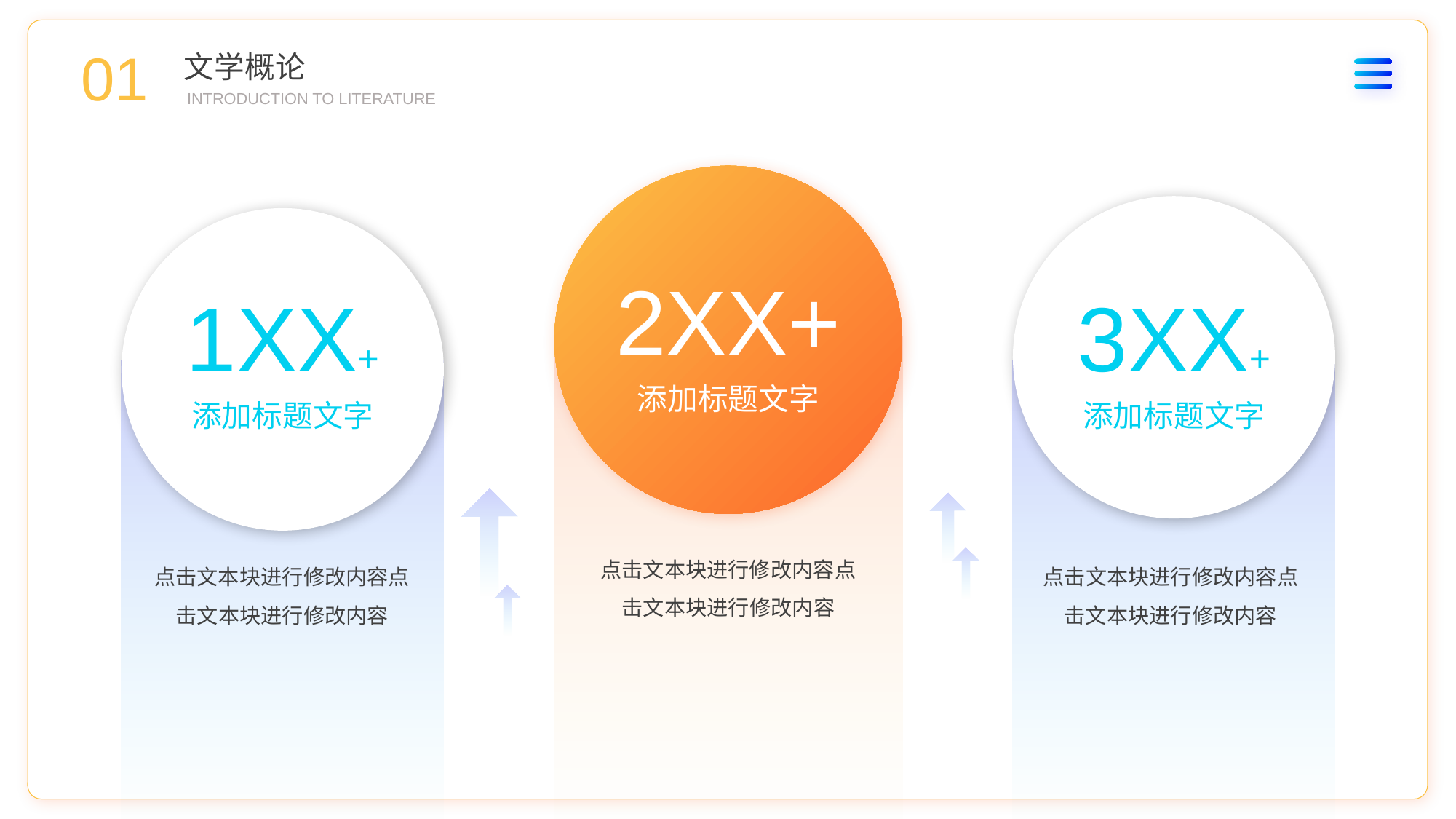

01
文学概论

INTRODUCTION TO LITERATURE

2XX+
1XX+
3XX+

添加标题文字
添加标题文字
添加标题文字

点击文本块进行修改内容点击文本块进行修改内容

点击文本块进行修改内容点击文本块进行修改内容
点击文本块进行修改内容点击文本块进行修改内容